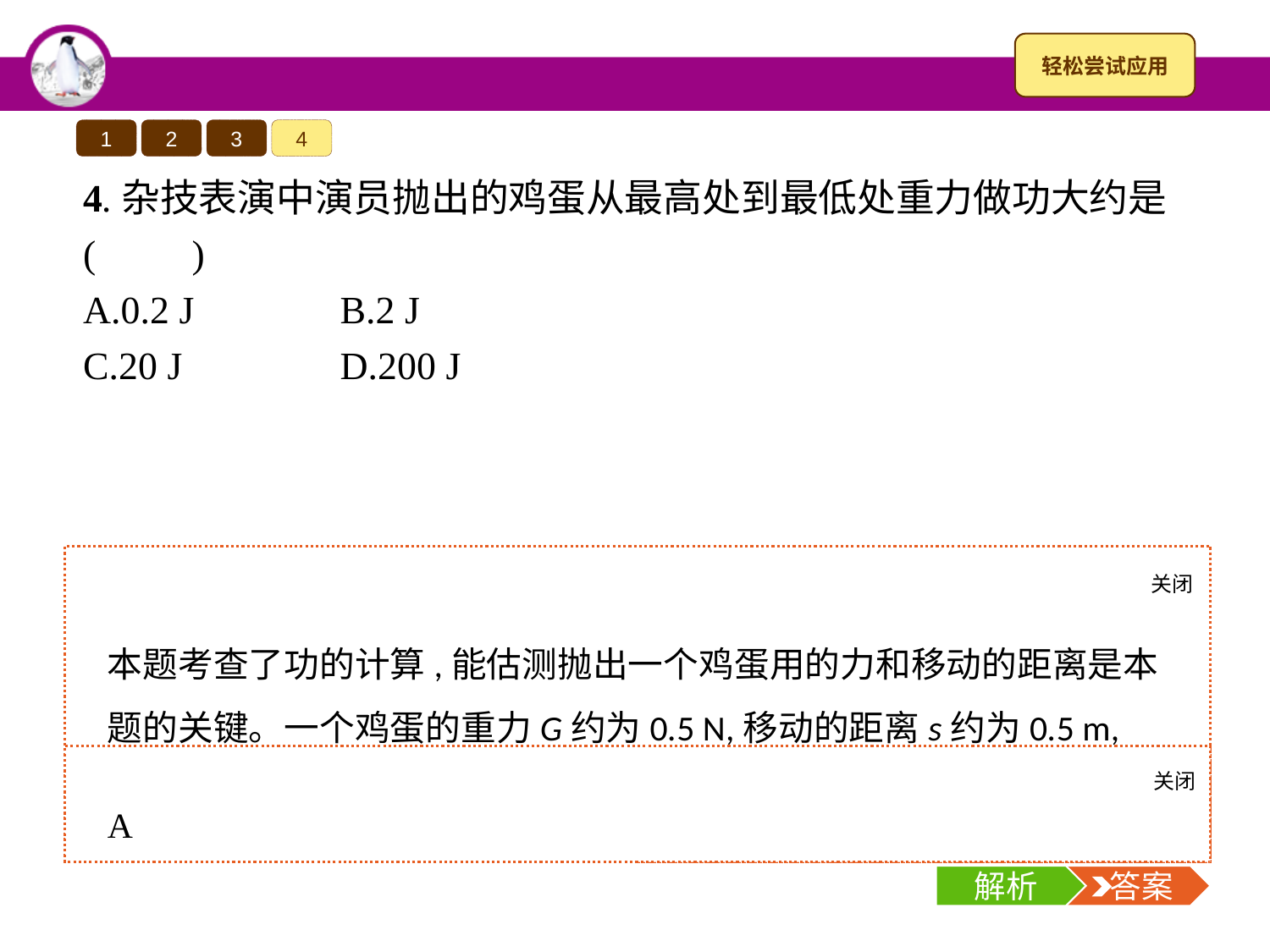

1
2
3
4
4.杂技表演中演员抛出的鸡蛋从最高处到最低处重力做功大约是(　　)
A.0.2 J　　	B.2 J
C.20 J		D.200 J

关闭
解析

本题考查了功的计算,能估测抛出一个鸡蛋用的力和移动的距离是本题的关键。一个鸡蛋的重力G约为0.5 N,移动的距离s约为0.5 m,重力做的功W=Gh=0.5 N×0.5 m=0.25 J,最接近于0.2 J。

关闭
解析
  答案

A
解析
  答案